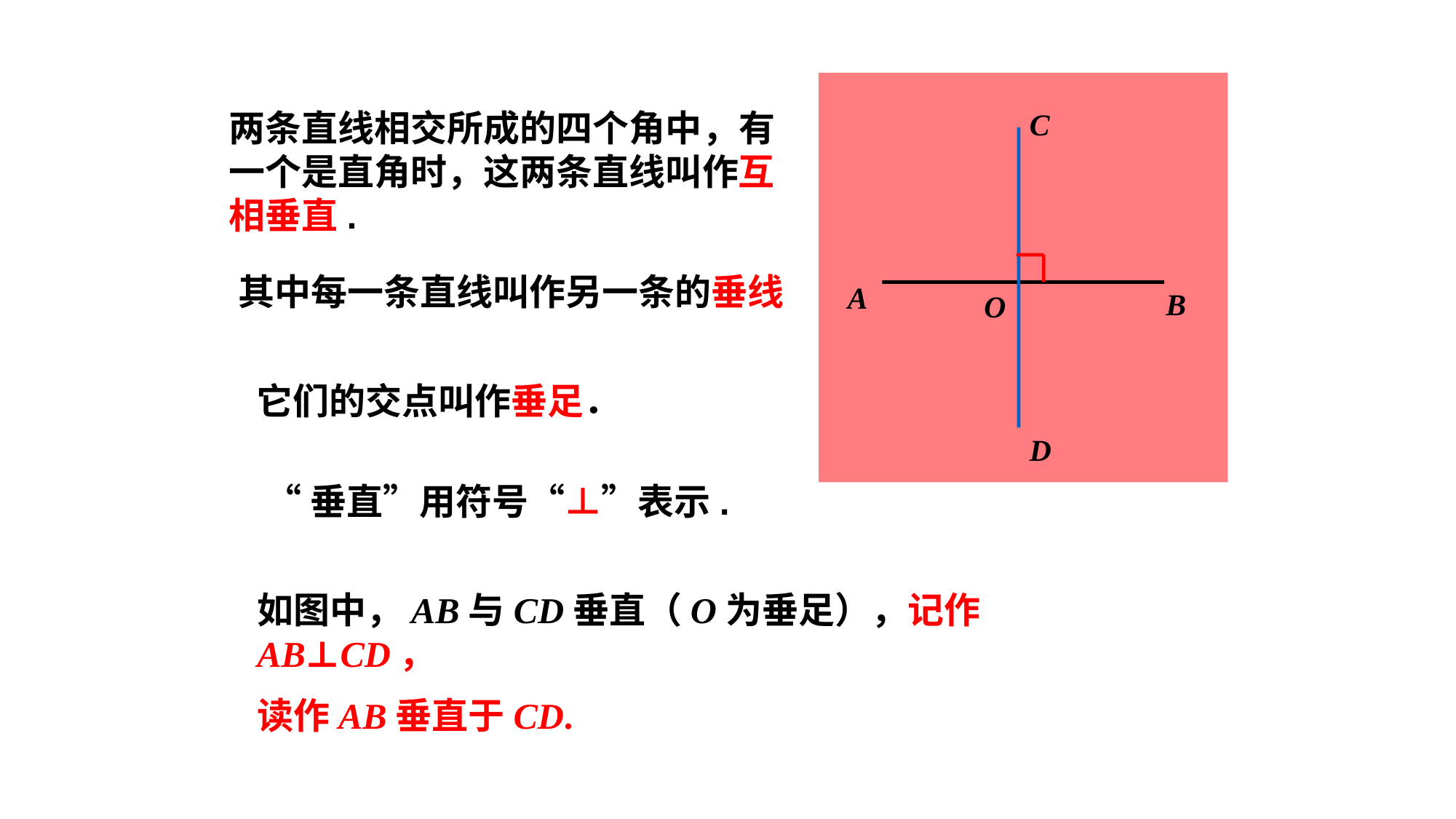

两条直线相交所成的四个角中，有一个是直角时，这两条直线叫作互相垂直.
C

A
B

O
D
其中每一条直线叫作另一条的垂线
它们的交点叫作垂足．
“垂直”用符号“⊥”表示.
如图中，AB与CD垂直（O为垂足），记作AB⊥CD，
读作AB垂直于CD.